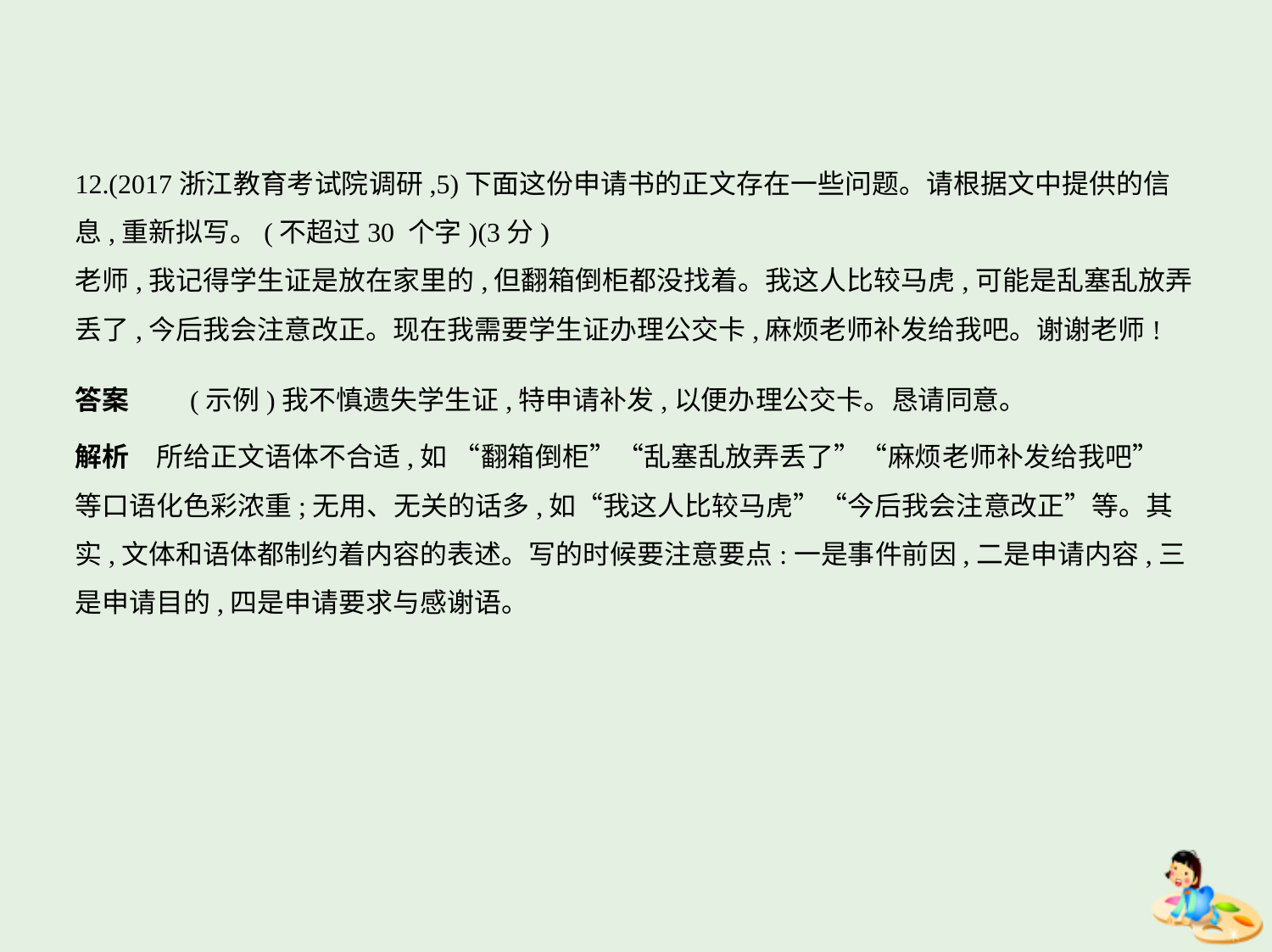

12.(2017浙江教育考试院调研,5)下面这份申请书的正文存在一些问题。请根据文中提供的信
息,重新拟写。(不超过30 个字)(3分)
老师,我记得学生证是放在家里的,但翻箱倒柜都没找着。我这人比较马虎,可能是乱塞乱放弄
丢了,今后我会注意改正。现在我需要学生证办理公交卡,麻烦老师补发给我吧。谢谢老师!
答案　　(示例)我不慎遗失学生证,特申请补发,以便办理公交卡。恳请同意。
解析　所给正文语体不合适,如 “翻箱倒柜”“乱塞乱放弄丢了”“麻烦老师补发给我吧”
等口语化色彩浓重;无用、无关的话多,如“我这人比较马虎”“今后我会注意改正”等。其
实,文体和语体都制约着内容的表述。写的时候要注意要点:一是事件前因,二是申请内容,三
是申请目的,四是申请要求与感谢语。